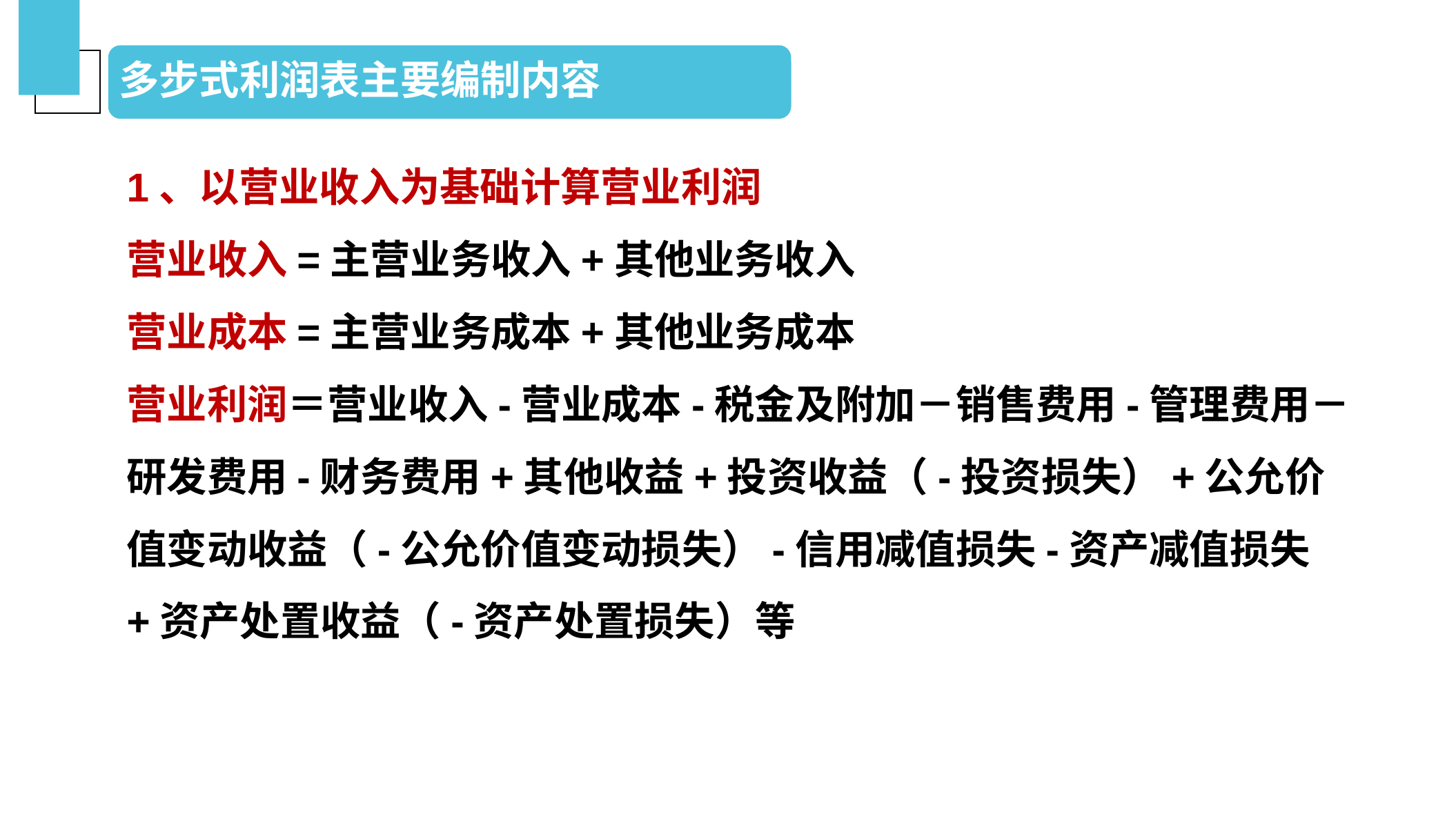

多步式利润表主要编制内容
1、以营业收入为基础计算营业利润
营业收入=主营业务收入+其他业务收入
营业成本=主营业务成本+其他业务成本
营业利润＝营业收入-营业成本-税金及附加－销售费用-管理费用－研发费用-财务费用+其他收益+投资收益（-投资损失）+公允价值变动收益（-公允价值变动损失）-信用减值损失-资产减值损失+资产处置收益（-资产处置损失）等